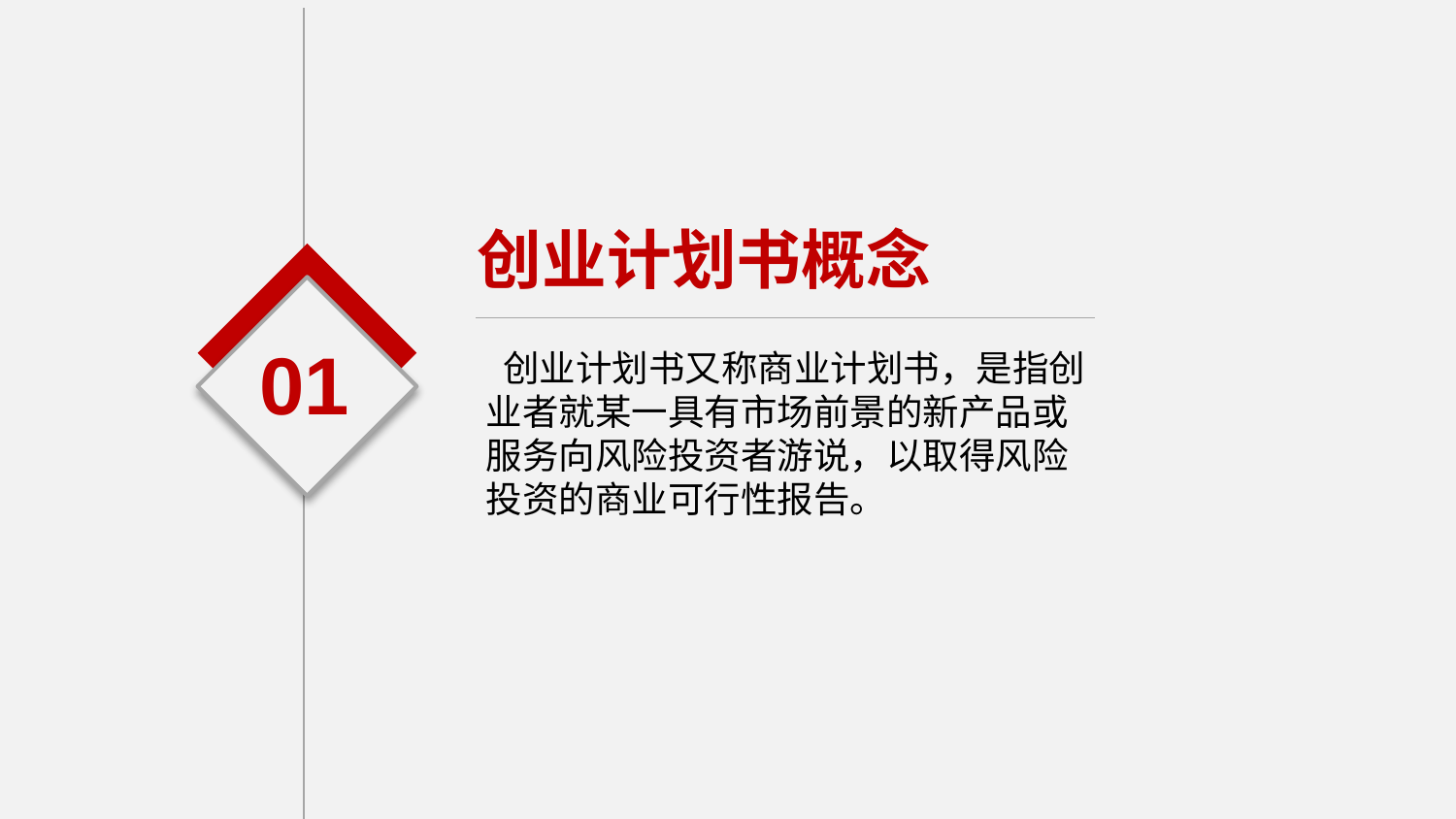

创业计划书概念

01
 创业计划书又称商业计划书，是指创业者就某一具有市场前景的新产品或服务向风险投资者游说，以取得风险投资的商业可行性报告。